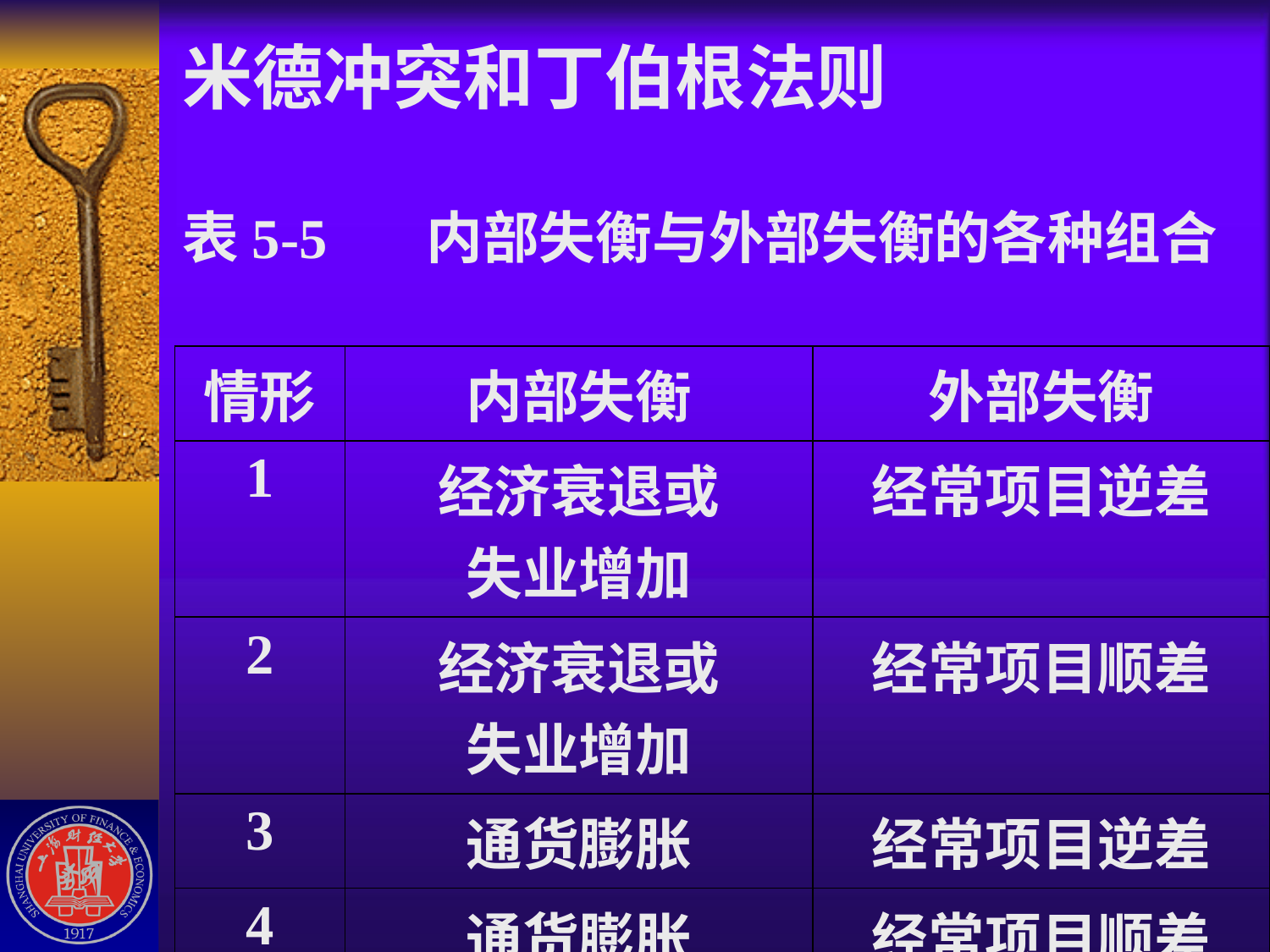

# 米德冲突和丁伯根法则 表5-5      内部失衡与外部失衡的各种组合
| 情形 | 内部失衡 | 外部失衡 |
| --- | --- | --- |
| 1 | 经济衰退或 失业增加 | 经常项目逆差 |
| 2 | 经济衰退或 失业增加 | 经常项目顺差 |
| 3 | 通货膨胀 | 经常项目逆差 |
| 4 | 通货膨胀 | 经常项目顺差 |